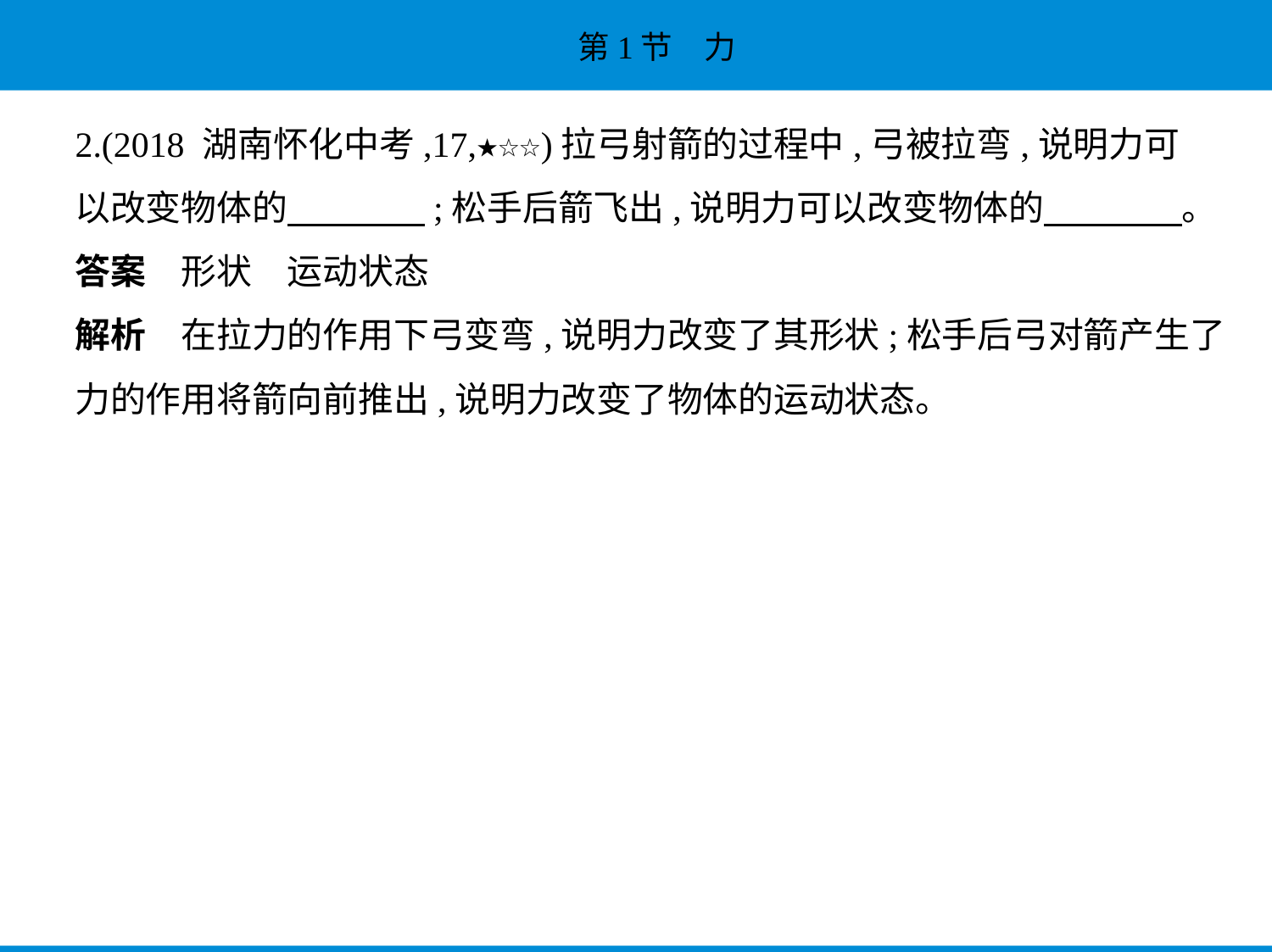

2.(2018 湖南怀化中考,17,★☆☆)拉弓射箭的过程中,弓被拉弯,说明力可
以改变物体的　　　    ;松手后箭飞出,说明力可以改变物体的　　　    。
答案　形状　运动状态
解析　在拉力的作用下弓变弯,说明力改变了其形状;松手后弓对箭产生了
力的作用将箭向前推出,说明力改变了物体的运动状态。